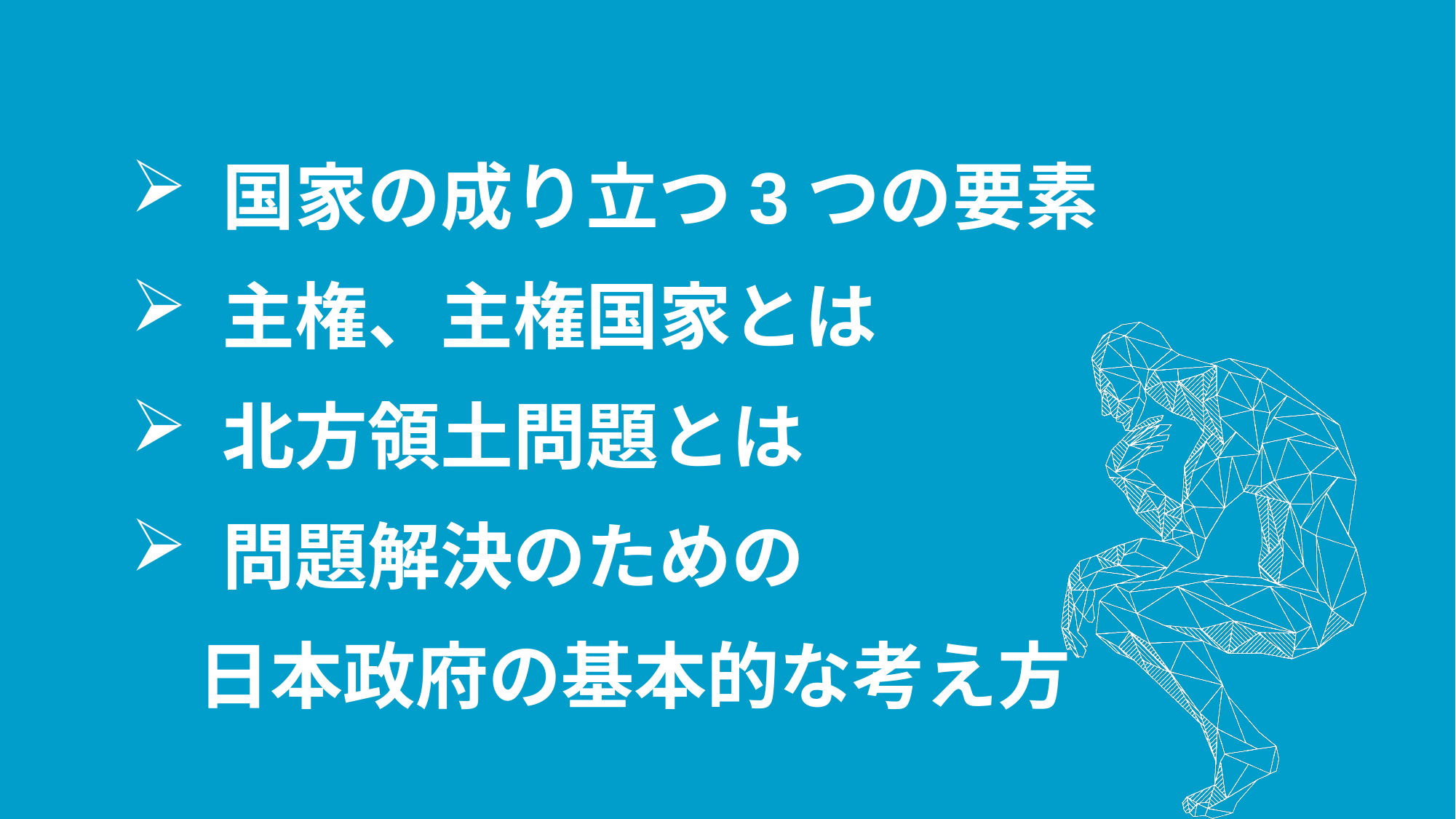

国家の成り立つ3つの要素
 主権、主権国家とは
 北方領土問題とは
 問題解決のための
  日本政府の基本的な考え方